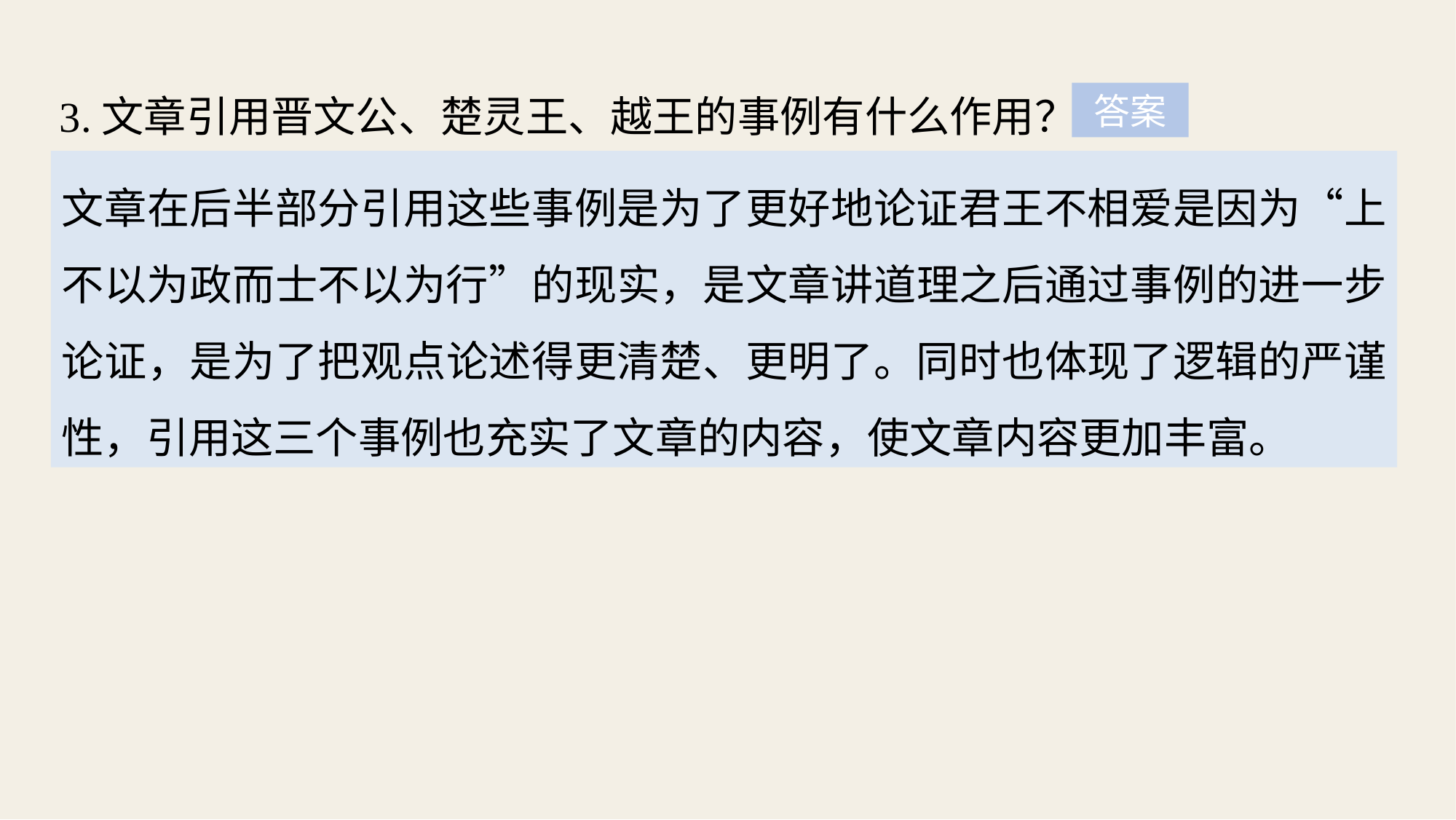

3.文章引用晋文公、楚灵王、越王的事例有什么作用？
答案
文章在后半部分引用这些事例是为了更好地论证君王不相爱是因为“上不以为政而士不以为行”的现实，是文章讲道理之后通过事例的进一步论证，是为了把观点论述得更清楚、更明了。同时也体现了逻辑的严谨性，引用这三个事例也充实了文章的内容，使文章内容更加丰富。